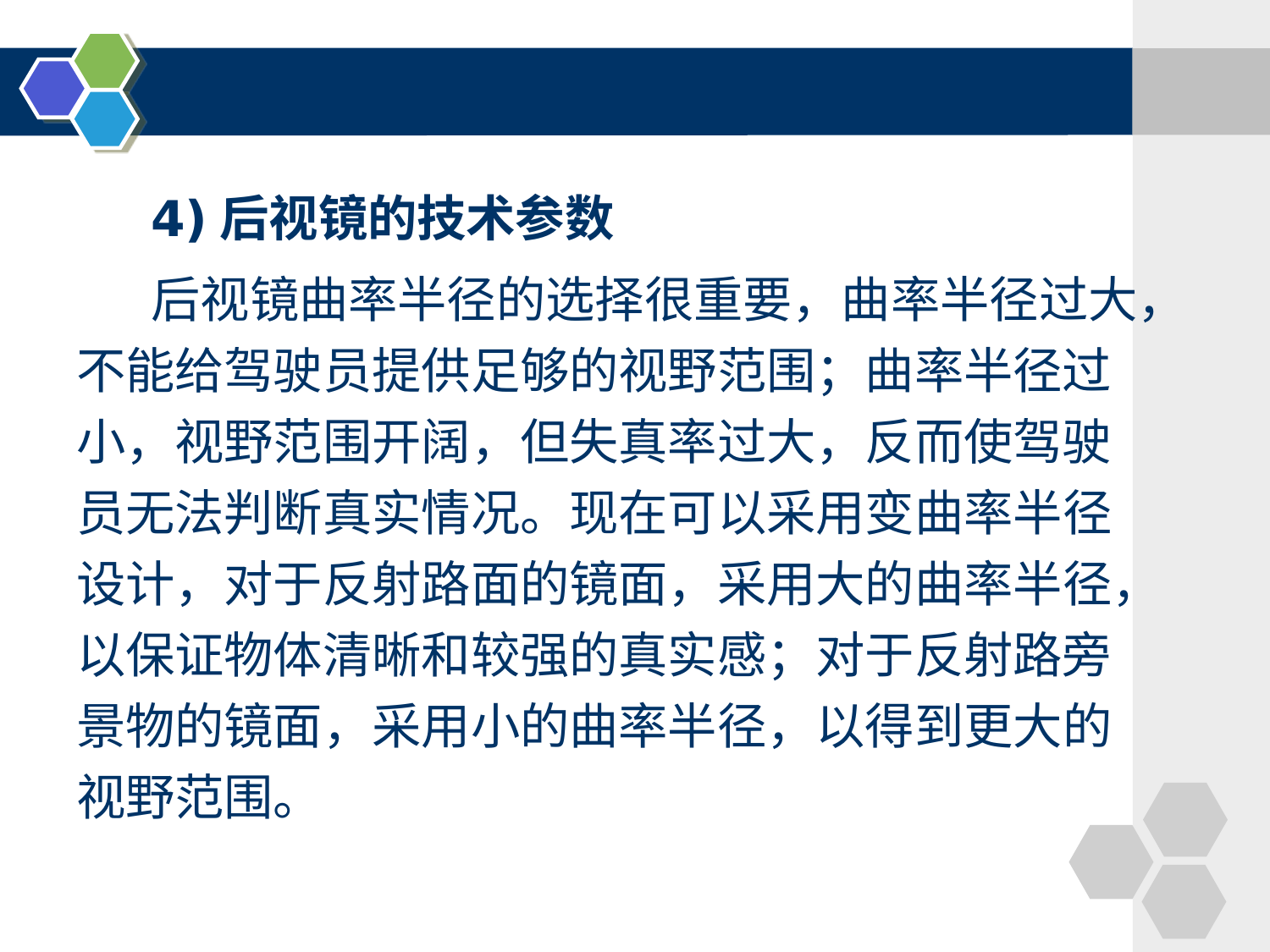

4)后视镜的技术参数
后视镜曲率半径的选择很重要，曲率半径过大，不能给驾驶员提供足够的视野范围；曲率半径过小，视野范围开阔，但失真率过大，反而使驾驶员无法判断真实情况。现在可以采用变曲率半径设计，对于反射路面的镜面，采用大的曲率半径，以保证物体清晰和较强的真实感；对于反射路旁景物的镜面，采用小的曲率半径，以得到更大的视野范围。